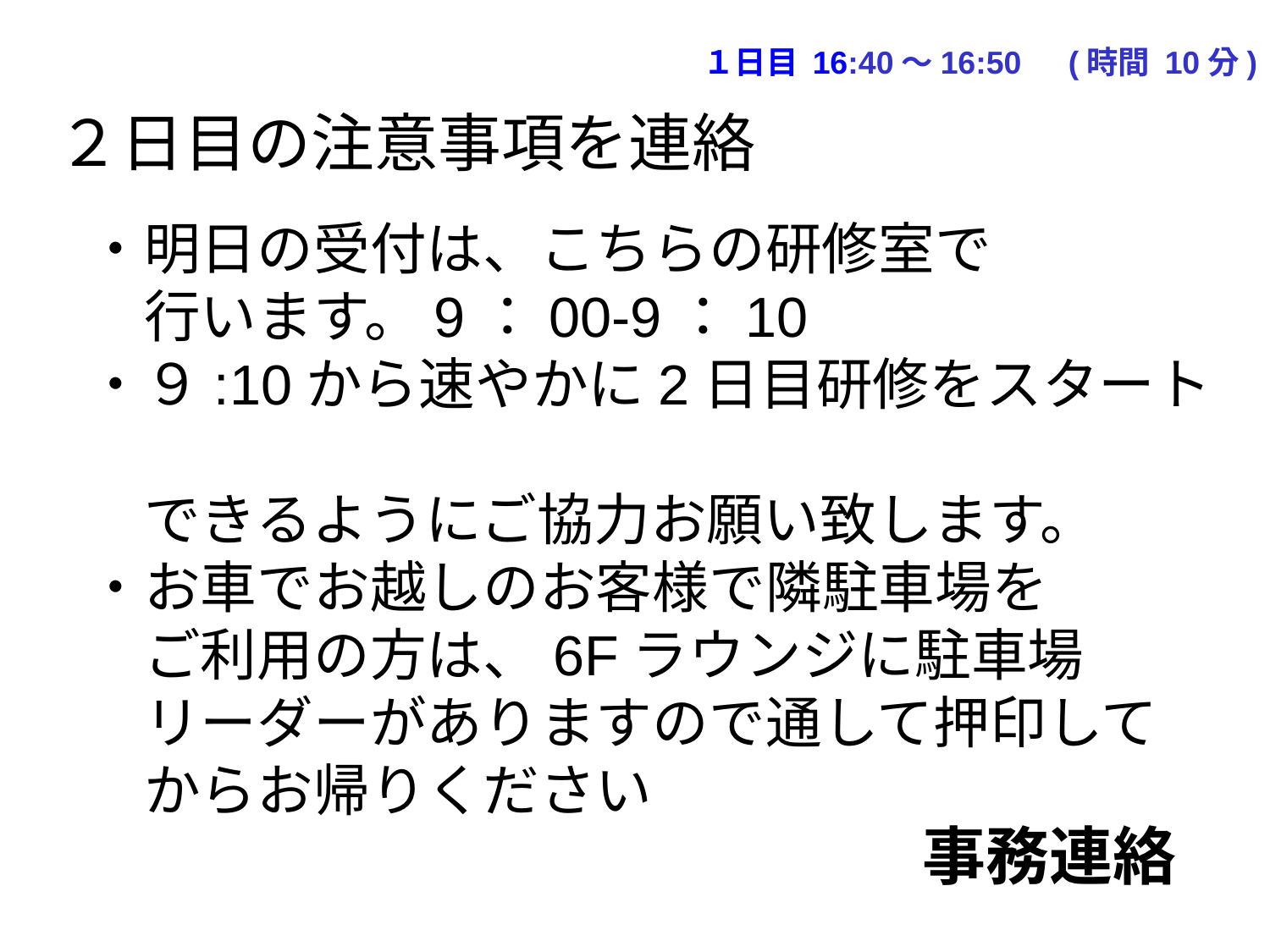

１日目 16:40～16:50　(時間 10分)
２日目の注意事項を連絡
・明日の受付は、こちらの研修室で
　行います。9：00-9：10
・９:10から速やかに2日目研修をスタート
　できるようにご協力お願い致します。
・お車でお越しのお客様で隣駐車場を
　ご利用の方は、6Fラウンジに駐車場
　リーダーがありますので通して押印して
　からお帰りください

事務連絡